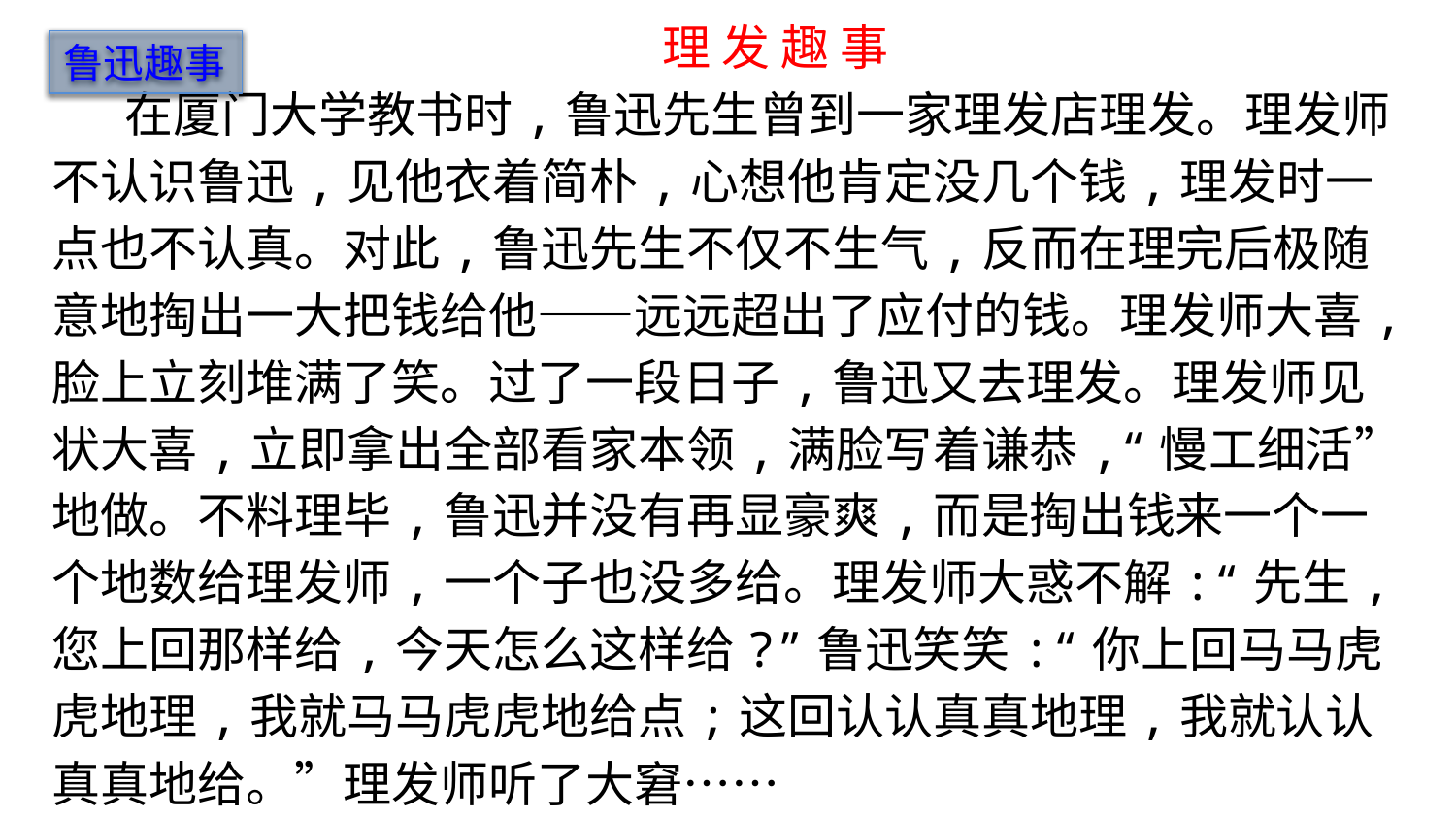

鲁迅趣事
 理 发 趣 事
在厦门大学教书时,鲁迅先生曾到一家理发店理发。理发师不认识鲁迅,见他衣着简朴,心想他肯定没几个钱,理发时一点也不认真。对此,鲁迅先生不仅不生气,反而在理完后极随意地掏出一大把钱给他——远远超出了应付的钱。理发师大喜,脸上立刻堆满了笑。过了一段日子,鲁迅又去理发。理发师见状大喜,立即拿出全部看家本领,满脸写着谦恭,“慢工细活”地做。不料理毕,鲁迅并没有再显豪爽,而是掏出钱来一个一个地数给理发师,一个子也没多给。理发师大惑不解:“先生,您上回那样给,今天怎么这样给?”鲁迅笑笑:“你上回马马虎虎地理,我就马马虎虎地给点;这回认认真真地理,我就认认真真地给。”理发师听了大窘……